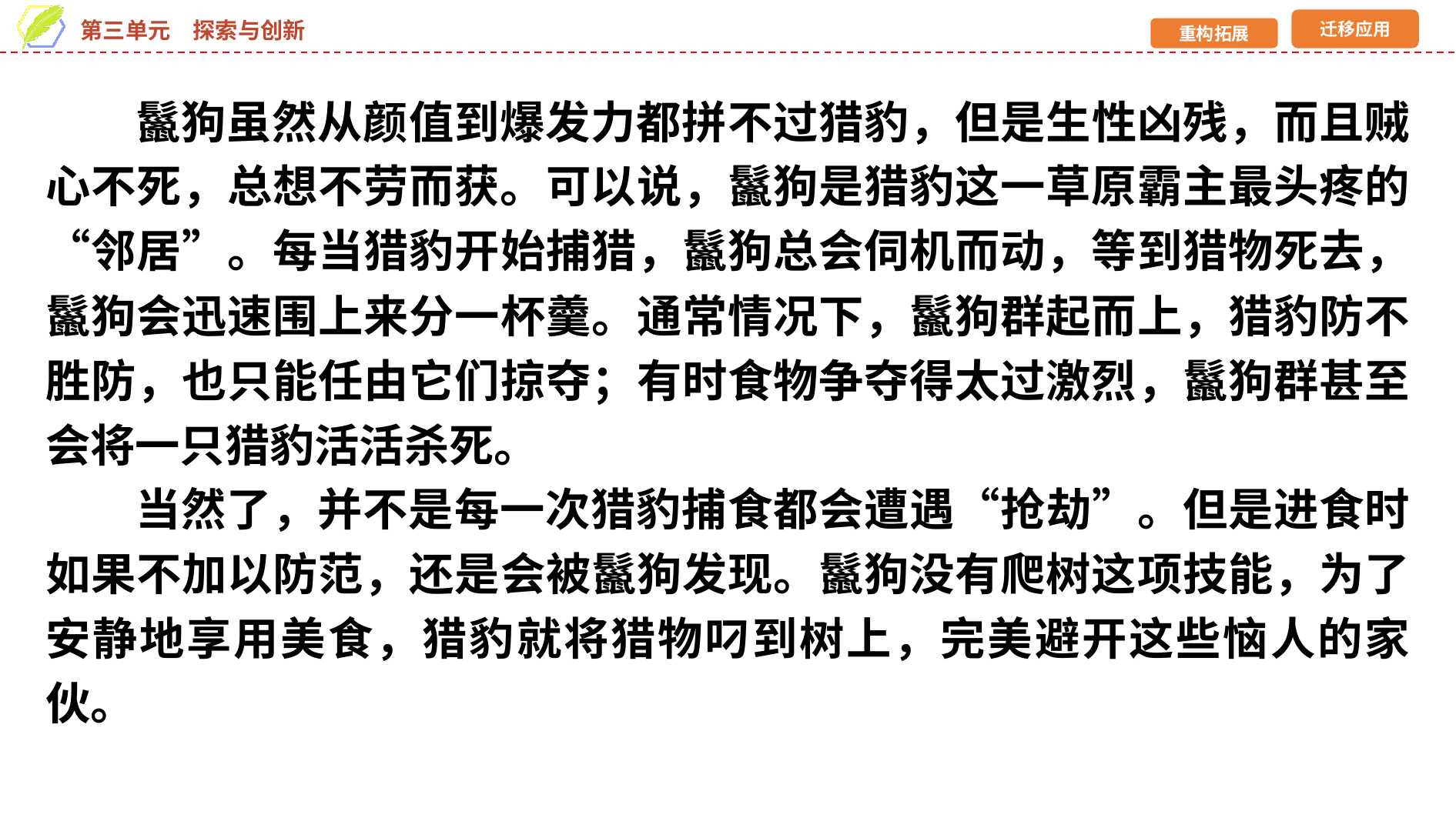

鬣狗虽然从颜值到爆发力都拼不过猎豹，但是生性凶残，而且贼心不死，总想不劳而获。可以说，鬣狗是猎豹这一草原霸主最头疼的“邻居”。每当猎豹开始捕猎，鬣狗总会伺机而动，等到猎物死去，鬣狗会迅速围上来分一杯羹。通常情况下，鬣狗群起而上，猎豹防不胜防，也只能任由它们掠夺；有时食物争夺得太过激烈，鬣狗群甚至会将一只猎豹活活杀死。
当然了，并不是每一次猎豹捕食都会遭遇“抢劫”。但是进食时如果不加以防范，还是会被鬣狗发现。鬣狗没有爬树这项技能，为了安静地享用美食，猎豹就将猎物叼到树上，完美避开这些恼人的家伙。